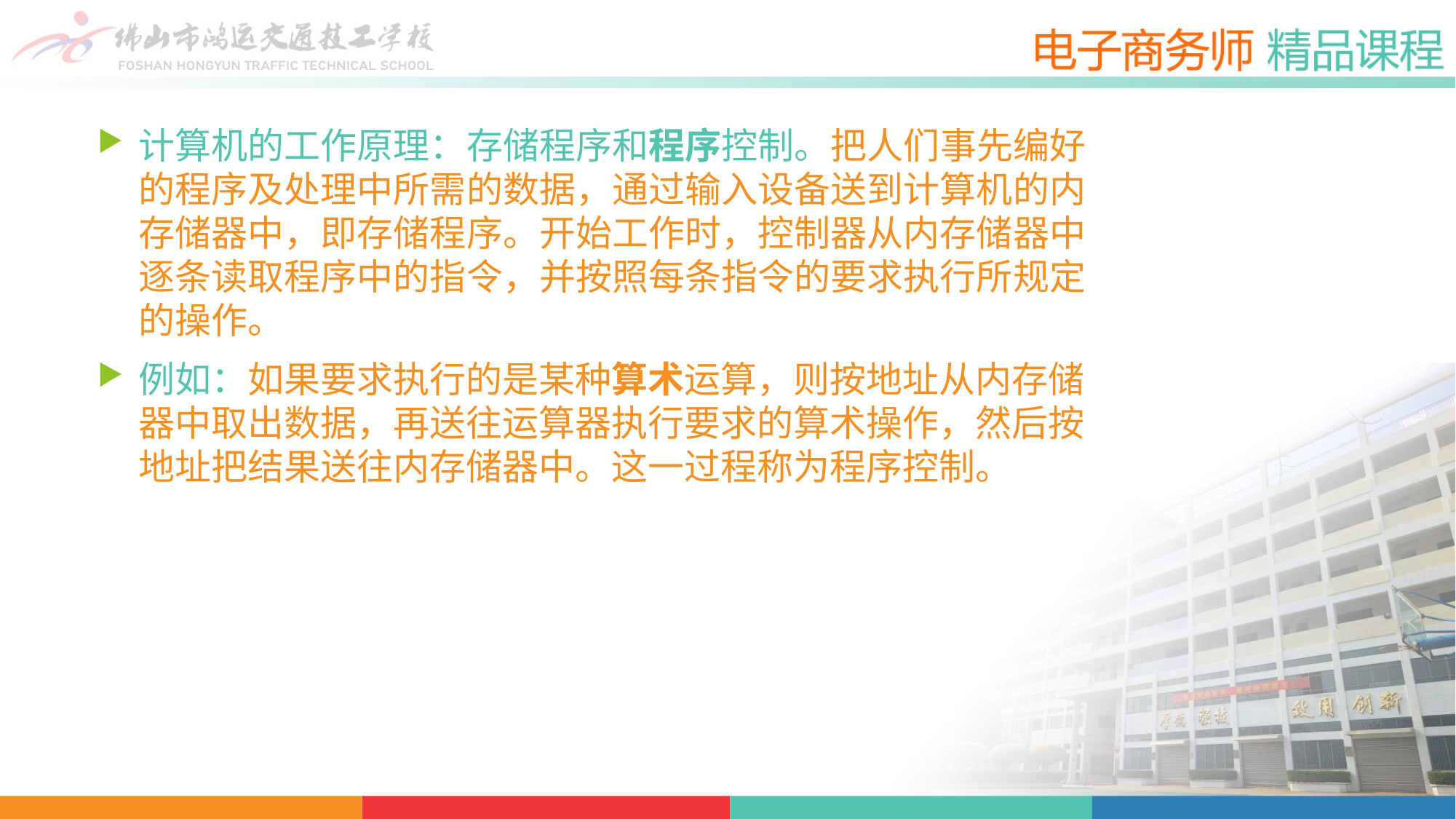

计算机的工作原理：存储程序和程序控制。把人们事先编好的程序及处理中所需的数据，通过输入设备送到计算机的内存储器中，即存储程序。开始工作时，控制器从内存储器中逐条读取程序中的指令，并按照每条指令的要求执行所规定的操作。
例如：如果要求执行的是某种算术运算，则按地址从内存储器中取出数据，再送往运算器执行要求的算术操作，然后按地址把结果送往内存储器中。这一过程称为程序控制。